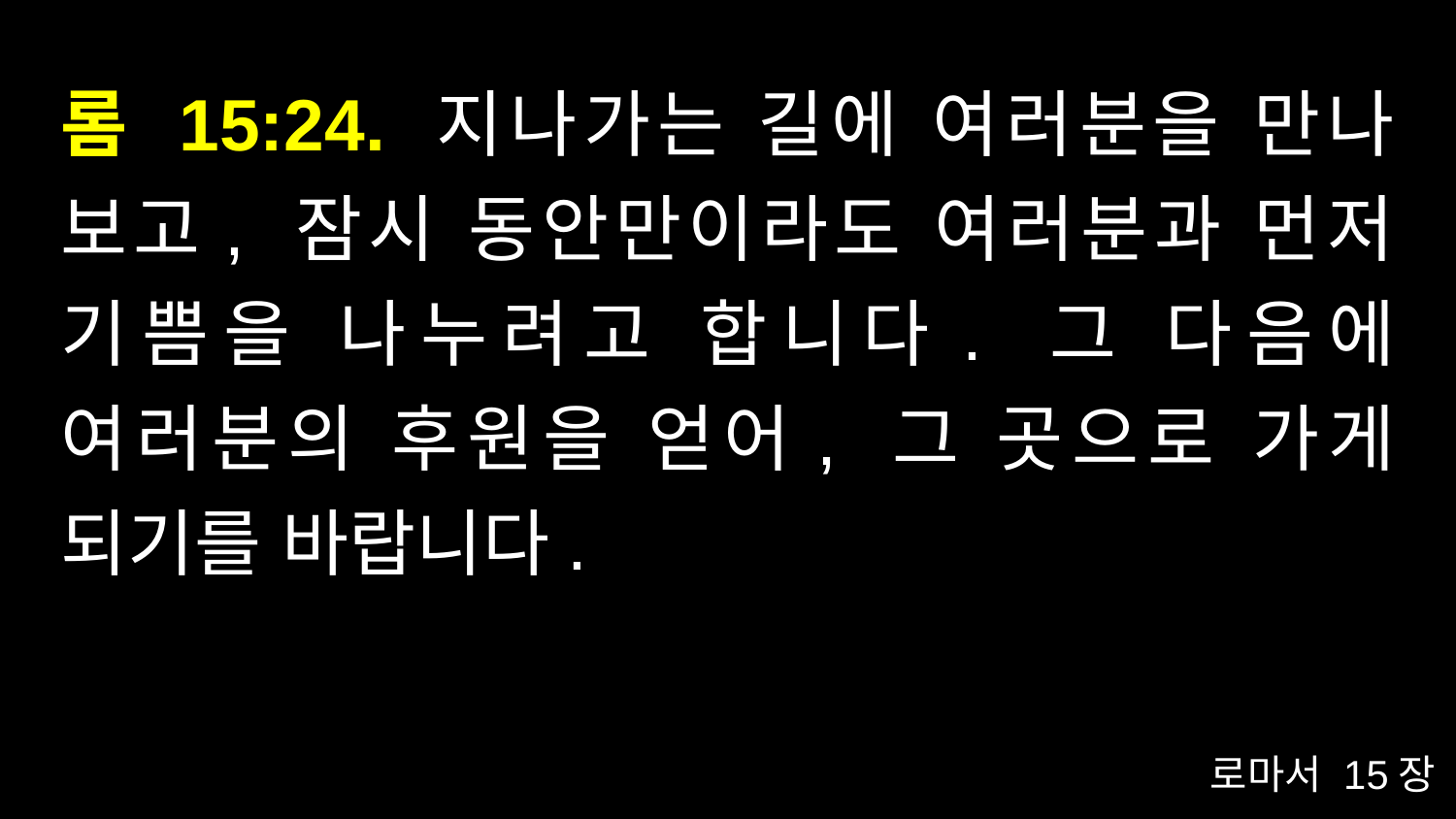

# 롬 15:24. 지나가는 길에 여러분을 만나 보고, 잠시 동안만이라도 여러분과 먼저 기쁨을 나누려고 합니다. 그 다음에 여러분의 후원을 얻어, 그 곳으로 가게 되기를 바랍니다.
로마서 15장